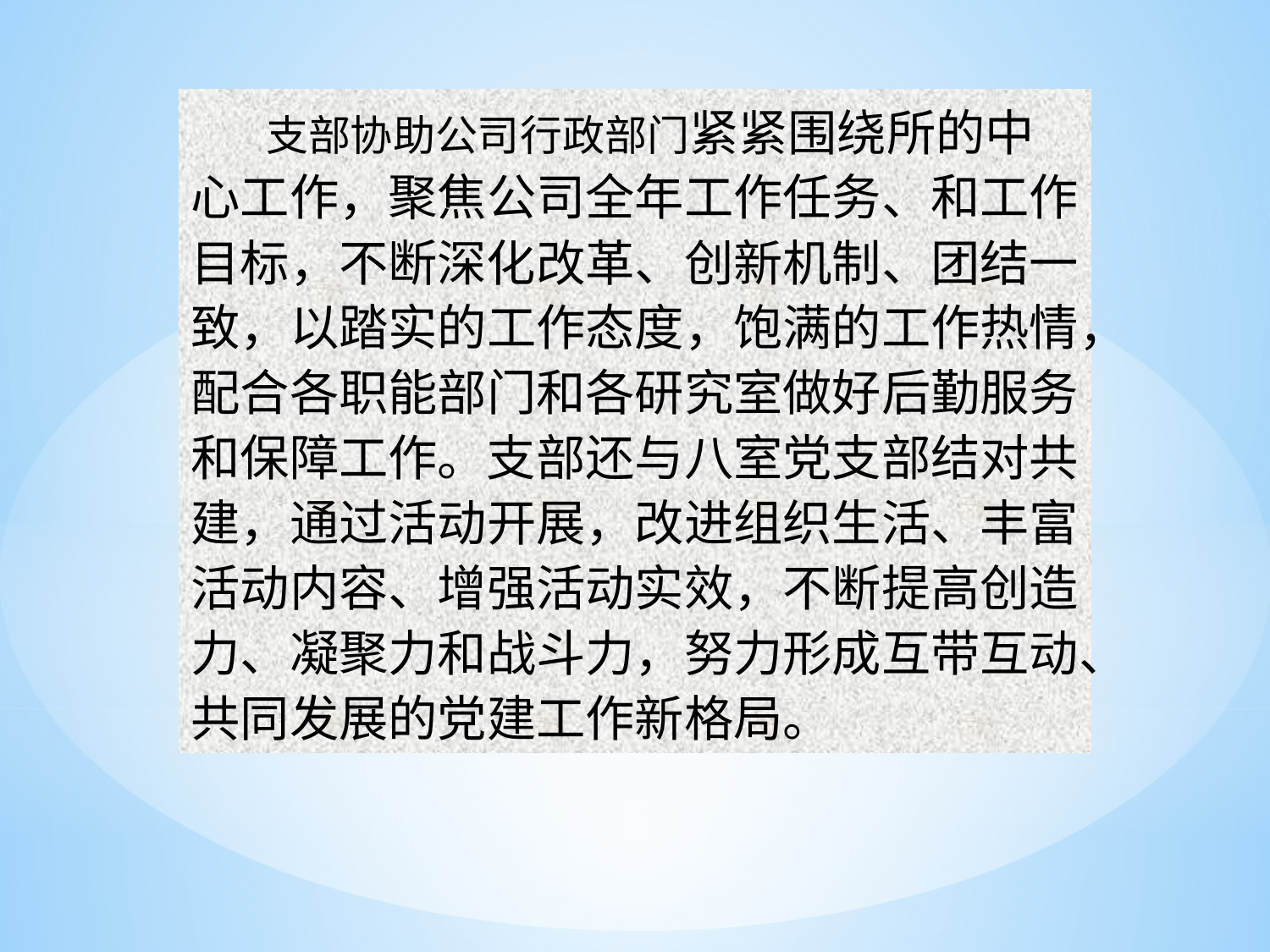

支部协助公司行政部门紧紧围绕所的中心工作，聚焦公司全年工作任务、和工作目标，不断深化改革、创新机制、团结一致，以踏实的工作态度，饱满的工作热情，配合各职能部门和各研究室做好后勤服务和保障工作。支部还与八室党支部结对共建，通过活动开展，改进组织生活、丰富活动内容、增强活动实效，不断提高创造力、凝聚力和战斗力，努力形成互带互动、共同发展的党建工作新格局。